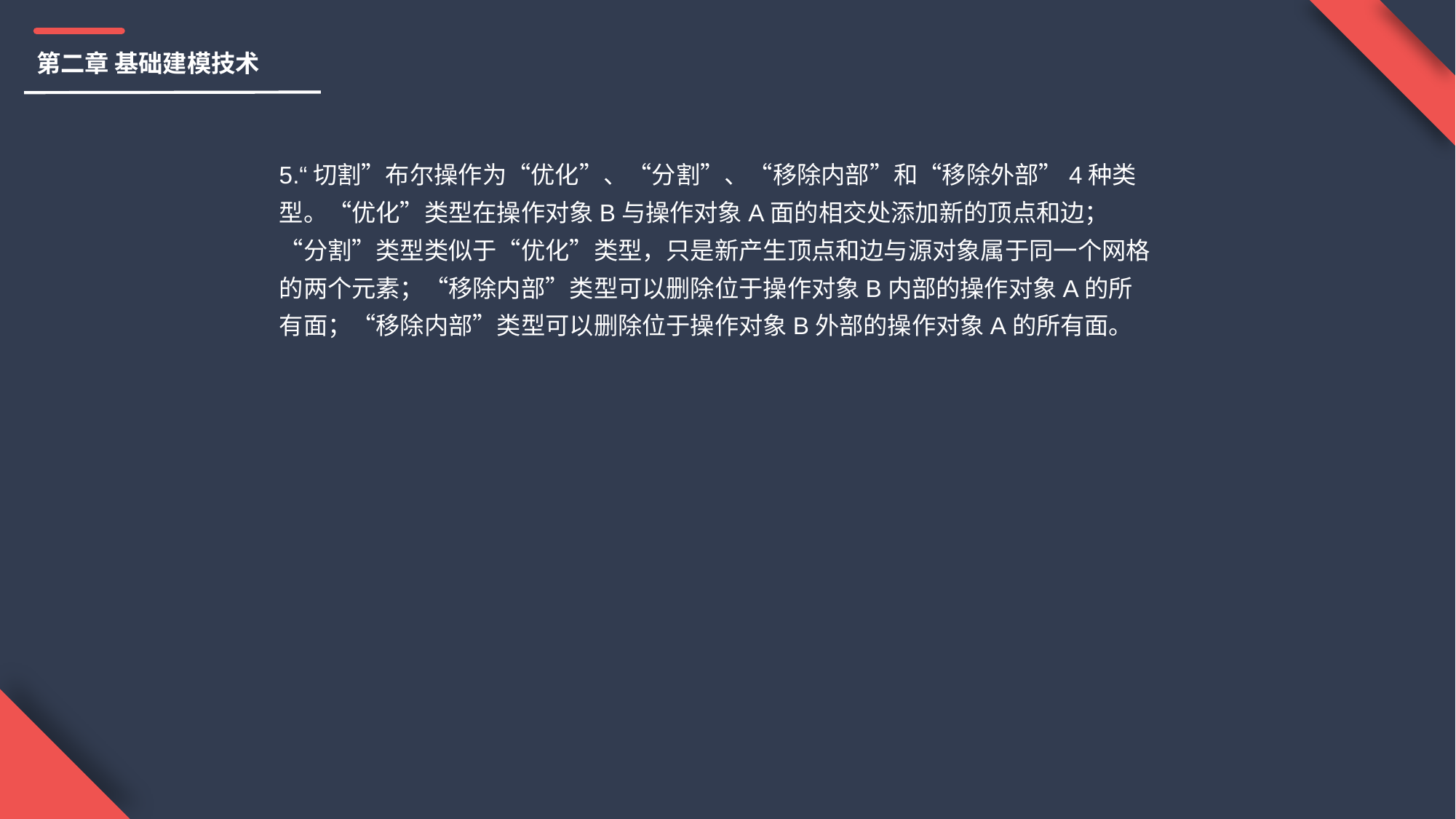

第二章 基础建模技术
5.“切割”布尔操作为“优化”、“分割”、“移除内部”和“移除外部”4种类型。“优化”类型在操作对象B与操作对象A面的相交处添加新的顶点和边；“分割”类型类似于“优化”类型，只是新产生顶点和边与源对象属于同一个网格的两个元素；“移除内部”类型可以删除位于操作对象B内部的操作对象A的所有面；“移除内部”类型可以删除位于操作对象B外部的操作对象A的所有面。